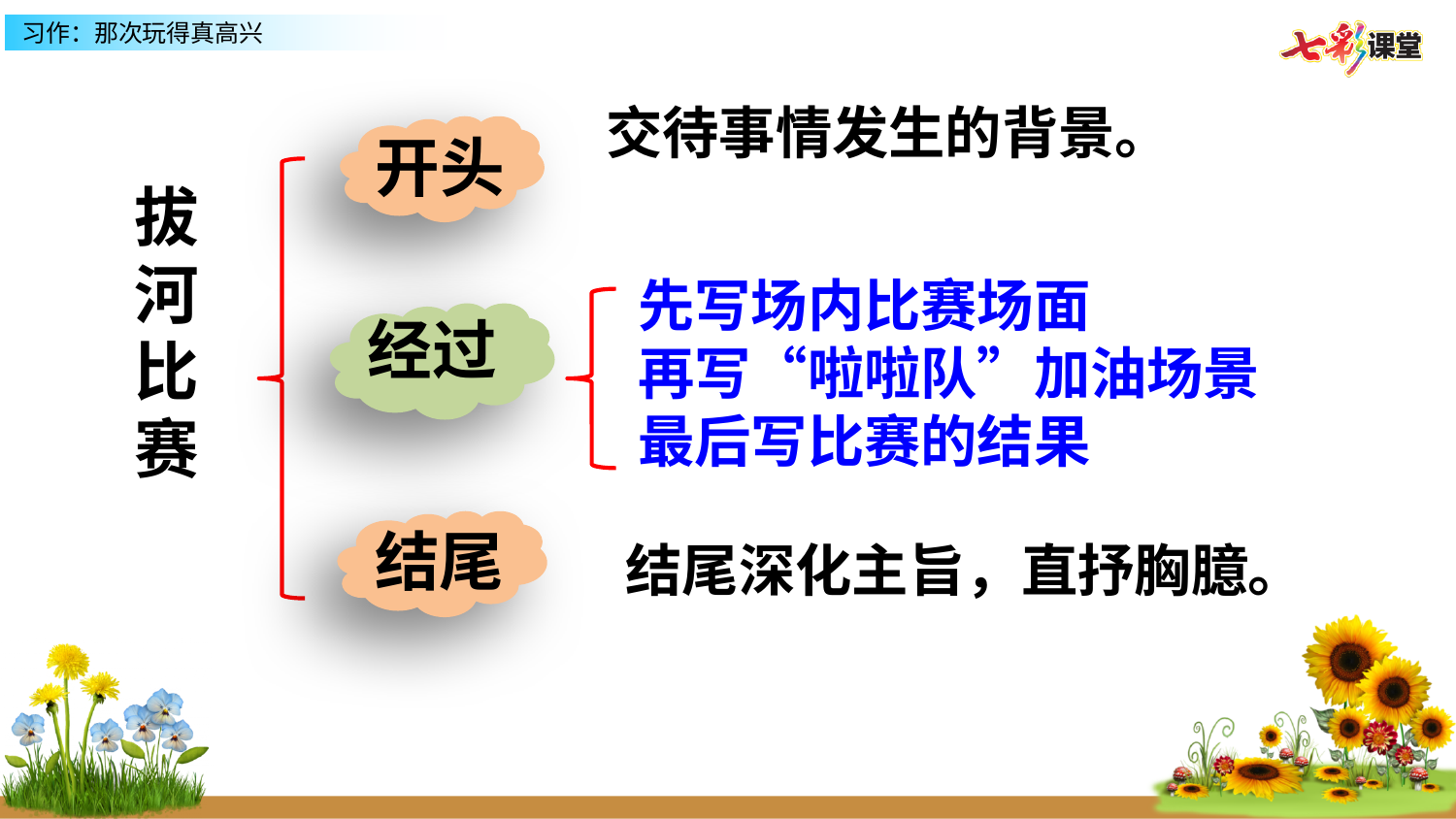

交待事情发生的背景。

开头

拔河比赛
先写场内比赛场面
再写“啦啦队”加油场景
最后写比赛的结果

经过

结尾
结尾深化主旨，直抒胸臆。